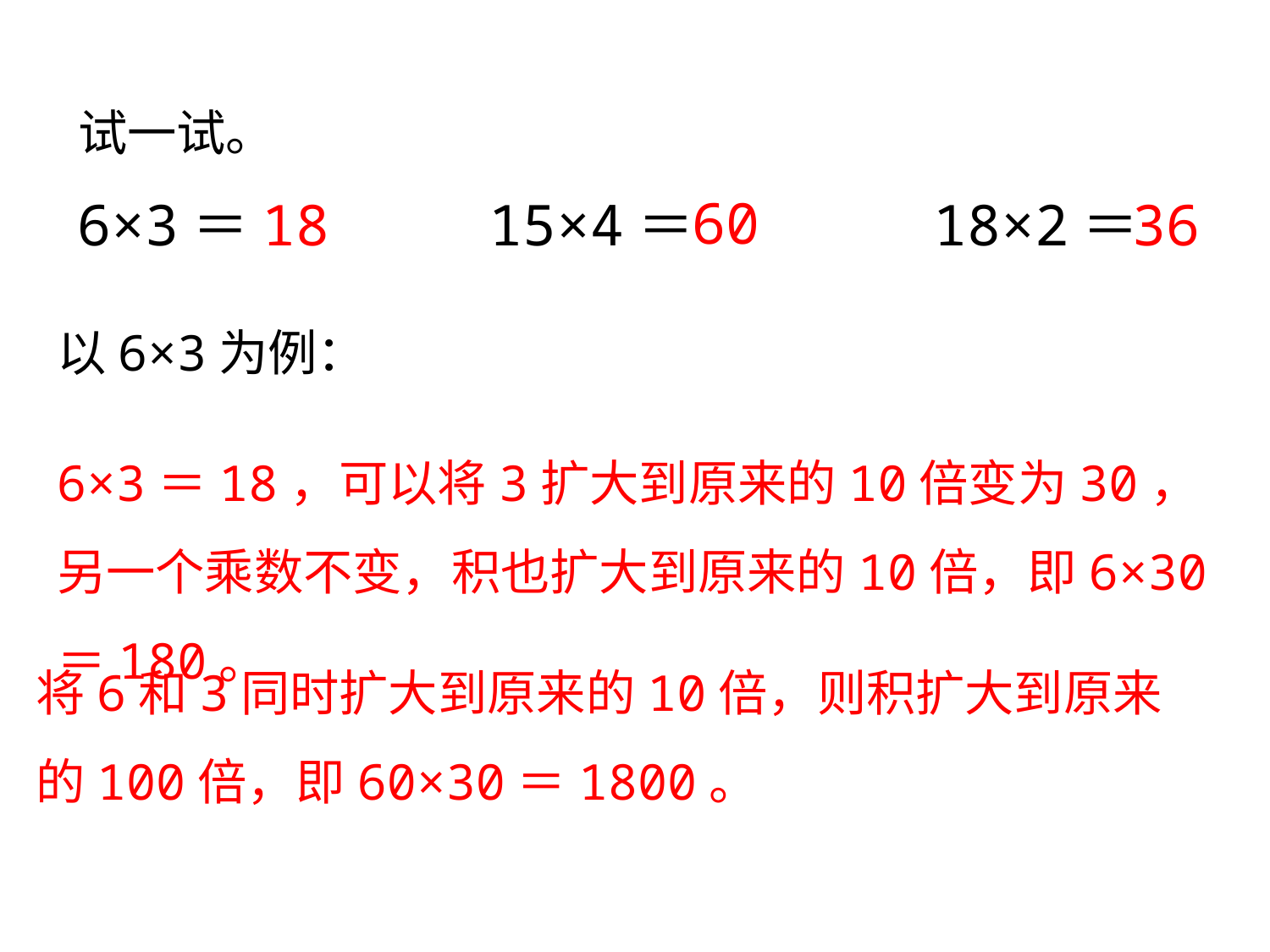

试一试。
60
18
6×3＝　　　　15×4＝　　　　18×2＝
36
以6×3为例：
6×3＝18，可以将3扩大到原来的10倍变为30，另一个乘数不变，积也扩大到原来的10倍，即6×30＝180。
将6和3同时扩大到原来的10倍，则积扩大到原来的100倍，即60×30＝1800。